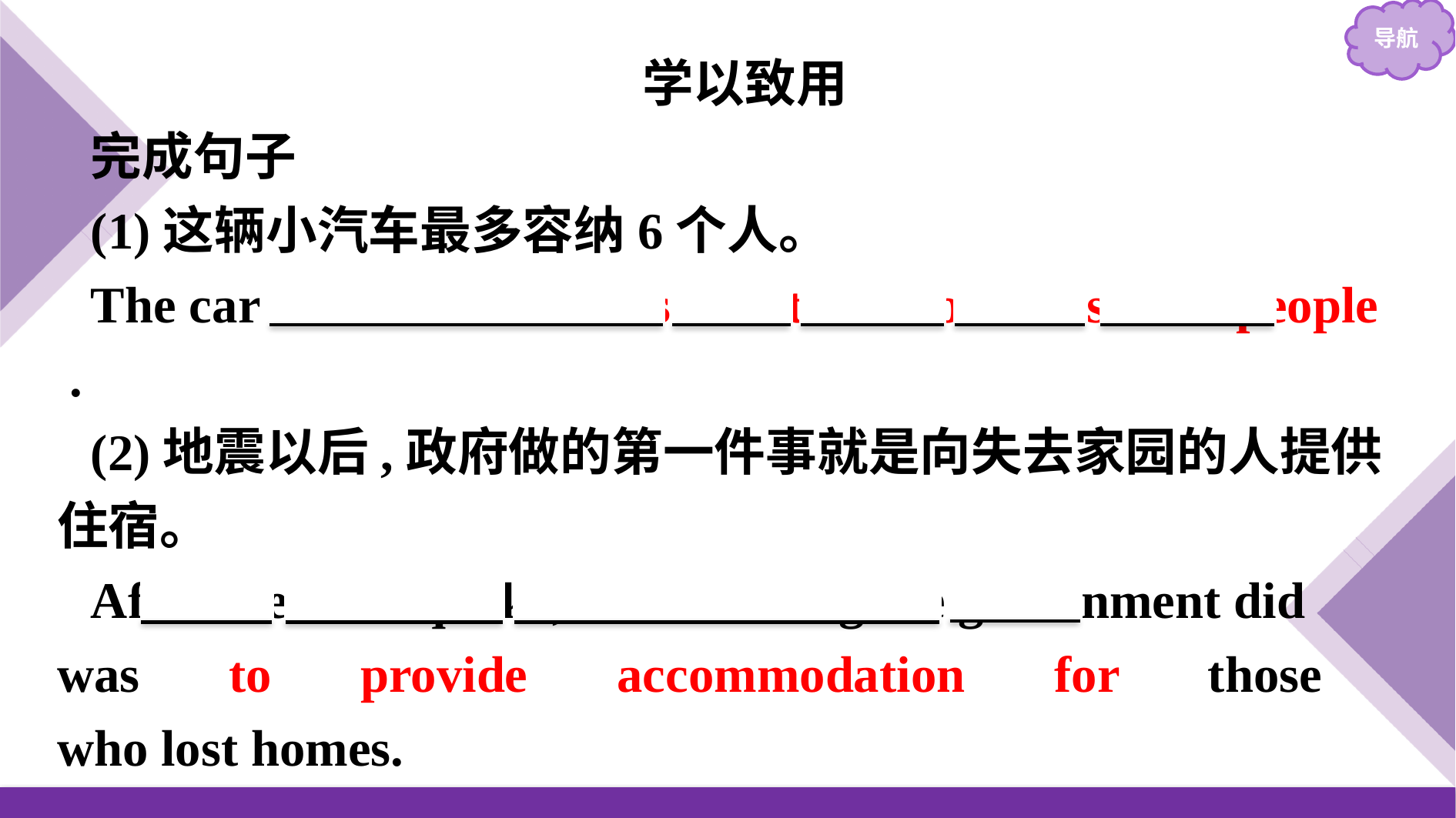

学以致用
完成句子
(1)这辆小汽车最多容纳6个人。
The car 　accommodates　 at　 most　 six　 people   .
(2)地震以后,政府做的第一件事就是向失去家园的人提供住宿。
After the earthquake,the first thing the government did was 　to　 provide　 accommodation　 for　 those who lost homes.